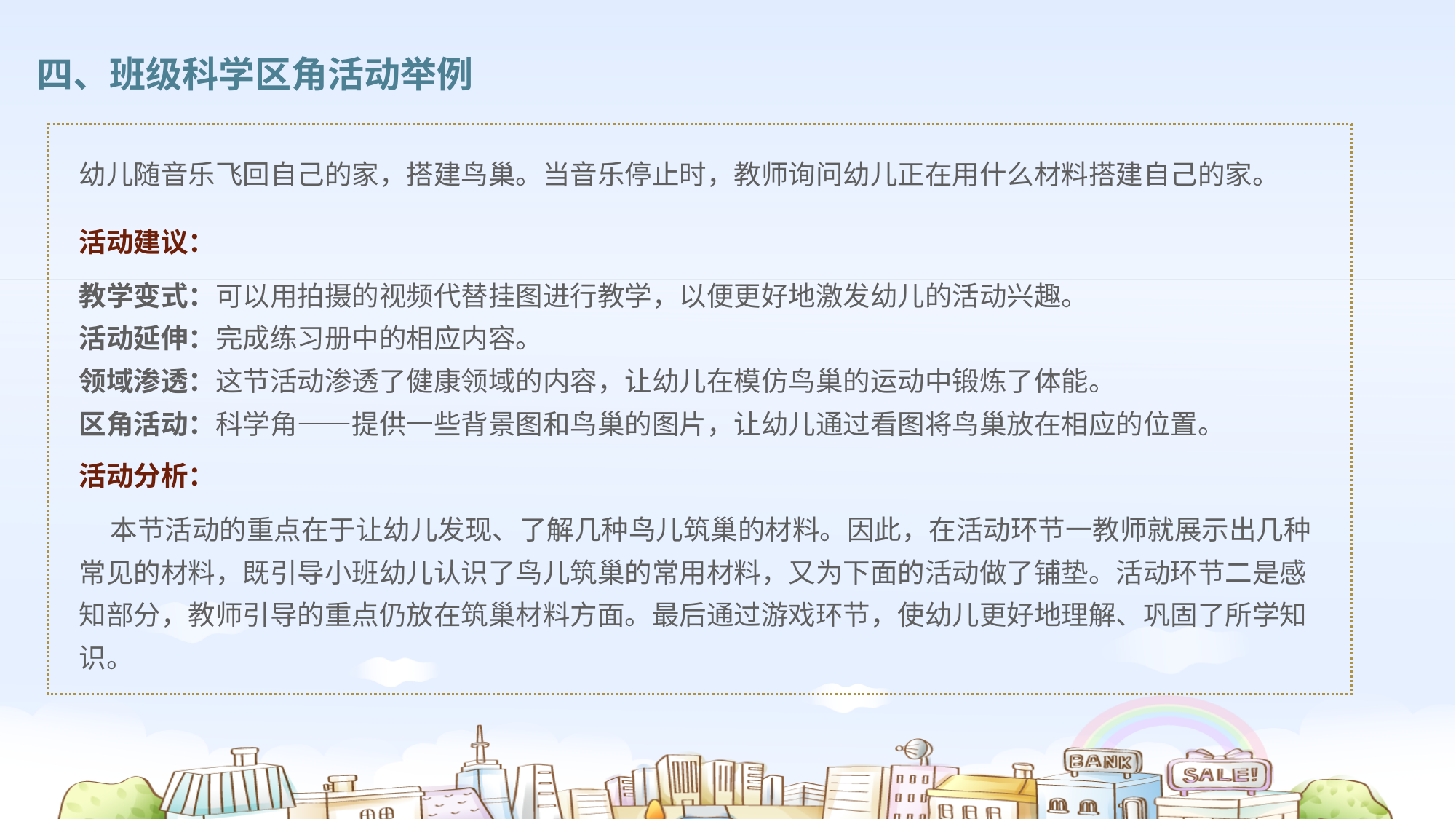

四、班级科学区角活动举例

幼儿随音乐飞回自己的家，搭建鸟巢。当音乐停止时，教师询问幼儿正在用什么材料搭建自己的家。
活动建议：
教学变式：可以用拍摄的视频代替挂图进行教学，以便更好地激发幼儿的活动兴趣。
活动延伸：完成练习册中的相应内容。
领域渗透：这节活动渗透了健康领域的内容，让幼儿在模仿鸟巢的运动中锻炼了体能。
区角活动：科学角——提供一些背景图和鸟巢的图片，让幼儿通过看图将鸟巢放在相应的位置。
活动分析：
    本节活动的重点在于让幼儿发现、了解几种鸟儿筑巢的材料。因此，在活动环节一教师就展示出几种常见的材料，既引导小班幼儿认识了鸟儿筑巢的常用材料，又为下面的活动做了铺垫。活动环节二是感知部分，教师引导的重点仍放在筑巢材料方面。最后通过游戏环节，使幼儿更好地理解、巩固了所学知识。